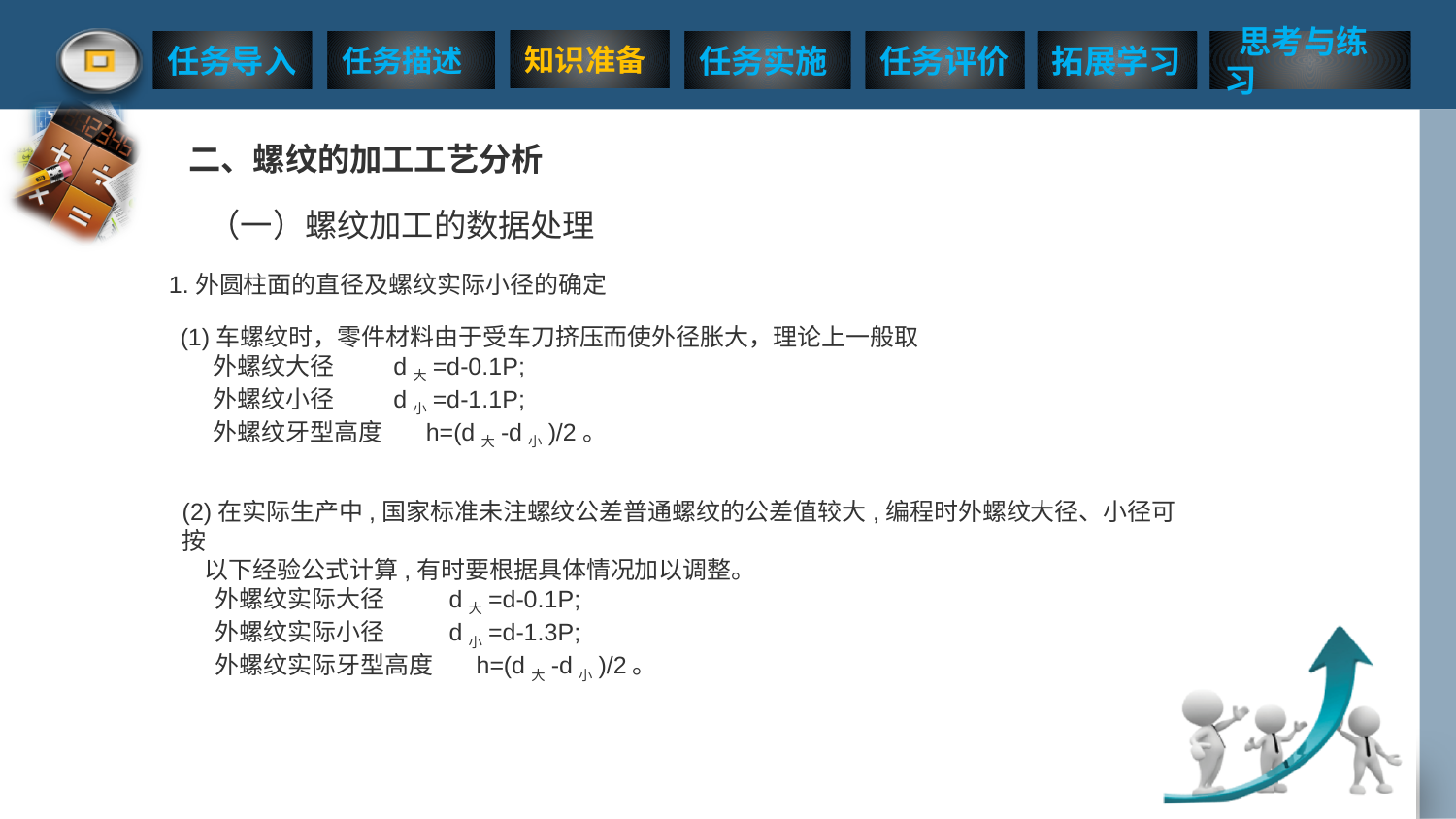

二、螺纹的加工工艺分析
（一）螺纹加工的数据处理
1.外圆柱面的直径及螺纹实际小径的确定
(1)车螺纹时，零件材料由于受车刀挤压而使外径胀大，理论上一般取
     外螺纹大径          d大=d-0.1P;
     外螺纹小径          d小=d-1.1P;
     外螺纹牙型高度       h=(d大-d小)/2。
(2)在实际生产中,国家标准未注螺纹公差普通螺纹的公差值较大,编程时外螺纹大径、小径可按
   以下经验公式计算,有时要根据具体情况加以调整。
     外螺纹实际大径           d大=d-0.1P;
     外螺纹实际小径           d小=d-1.3P;
     外螺纹实际牙型高度       h=(d大-d小)/2。